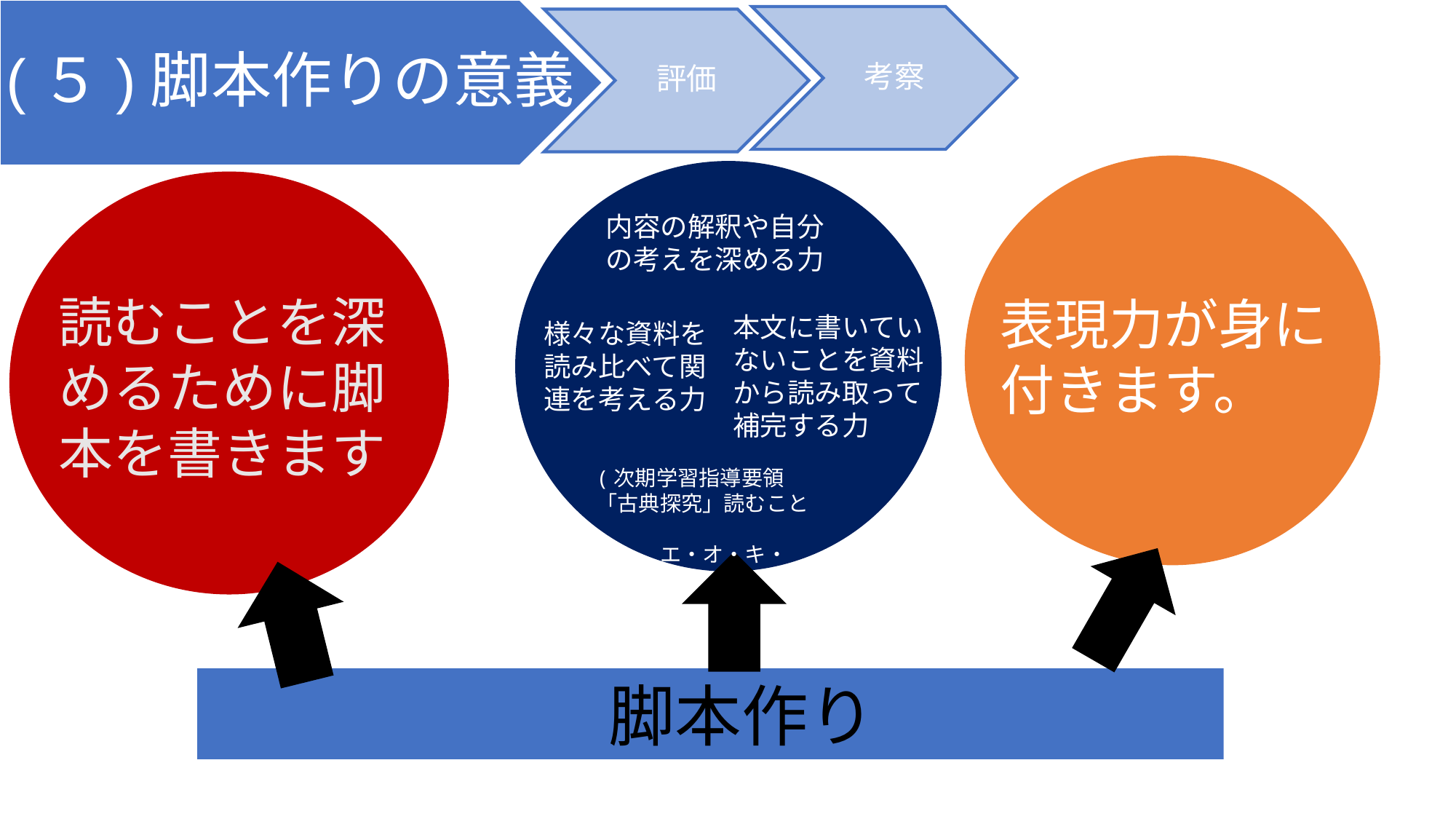

(５)脚本作りの意義

考察

評価

表現力が身に付きます。

内容の解釈や自分の考えを深める力
本文に書いていないことを資料から読み取って補完する力

様々な資料を読み比べて関連を考える力
(次期学習指導要領　　「古典探究」読むこと
　　　エ・オ・キ・カ)

読むことを深めるために脚本を書きます

　　　　　　脚本作り